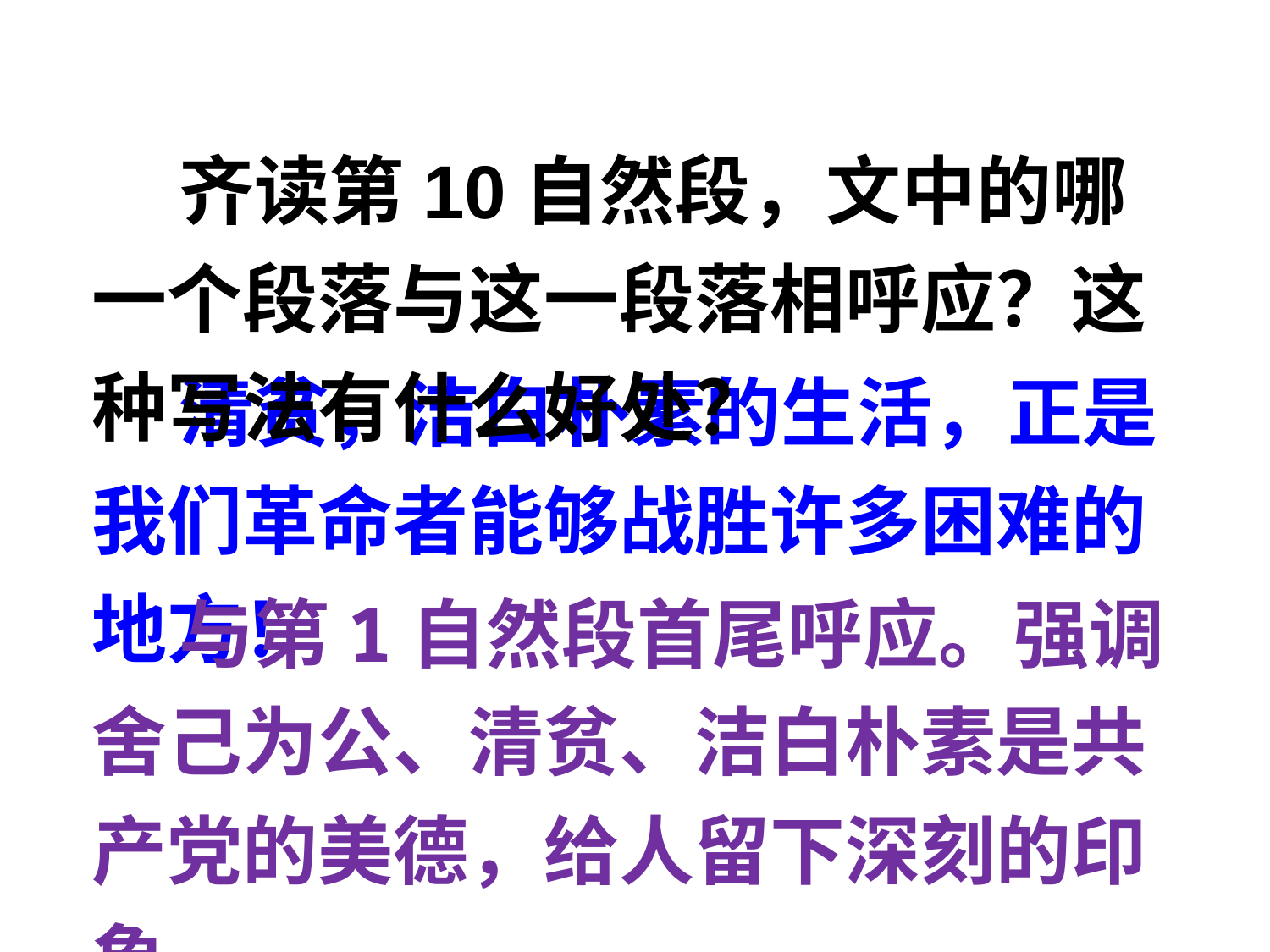

齐读第10自然段，文中的哪一个段落与这一段落相呼应？这种写法有什么好处？
    清贫，洁白朴素的生活，正是我们革命者能够战胜许多困难的地方！
    与第1自然段首尾呼应。强调舍己为公、清贫、洁白朴素是共产党的美德，给人留下深刻的印象。